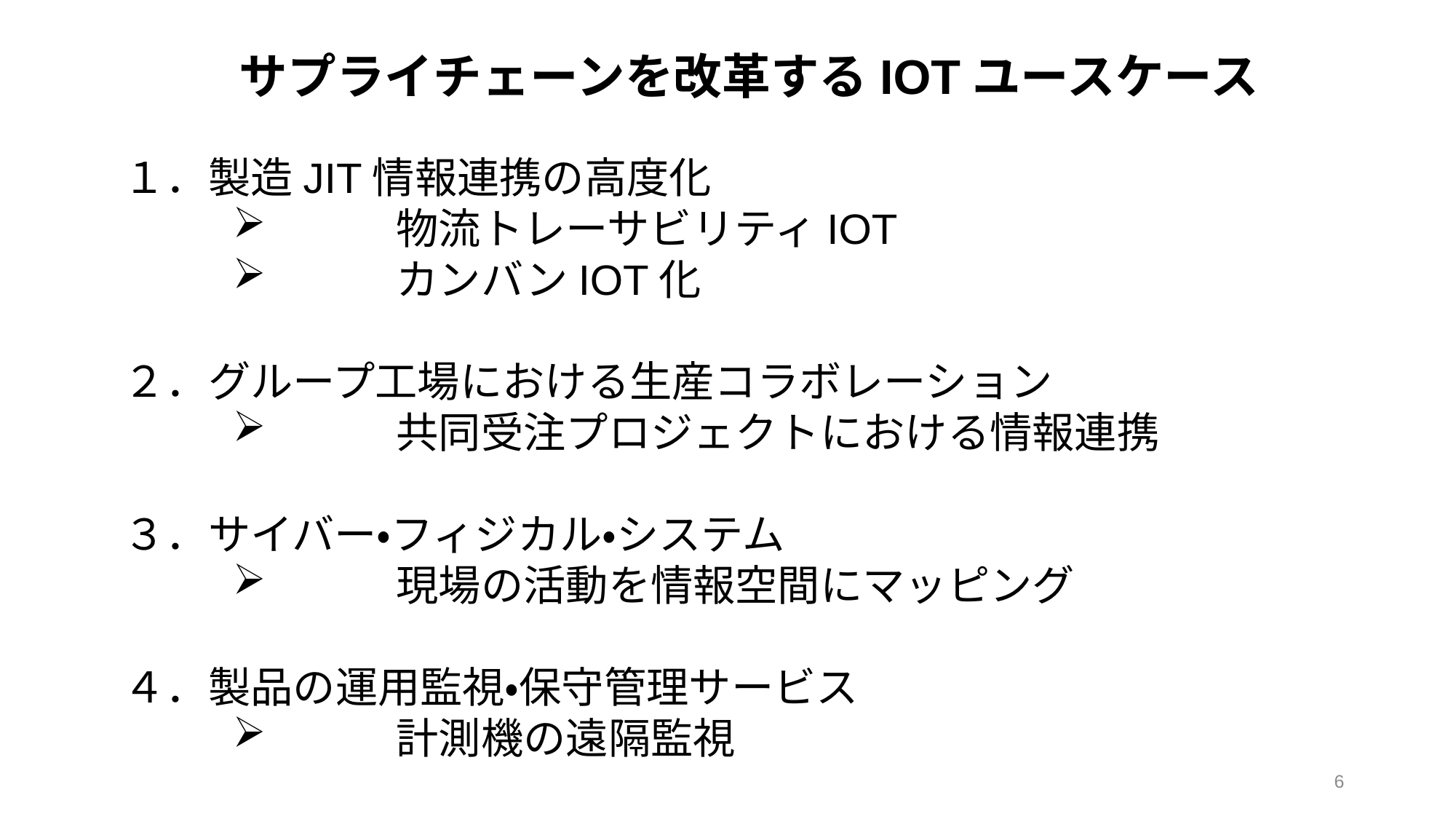

サプライチェーンを改革するIOTユースケース
１．製造JIT情報連携の高度化
	物流トレーサビリティIOT
	カンバンIOT化

２．グループ工場における生産コラボレーション
	共同受注プロジェクトにおける情報連携

３．サイバー・フィジカル・システム
	現場の活動を情報空間にマッピング

４．製品の運用監視・保守管理サービス
	計測機の遠隔監視
6